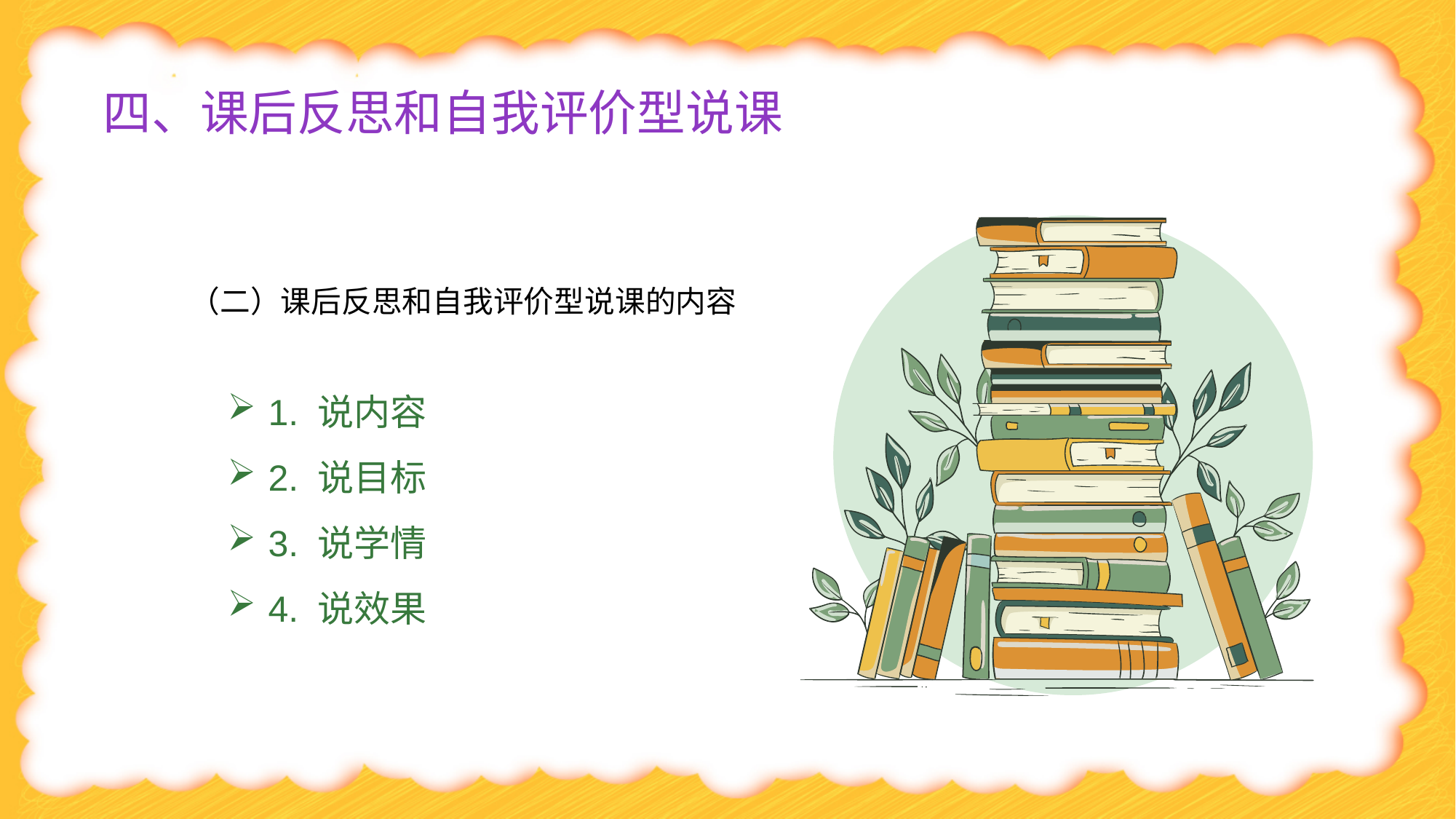

# 四、课后反思和自我评价型说课

（二）课后反思和自我评价型说课的内容
1. 说内容
2. 说目标
3. 说学情
4. 说效果